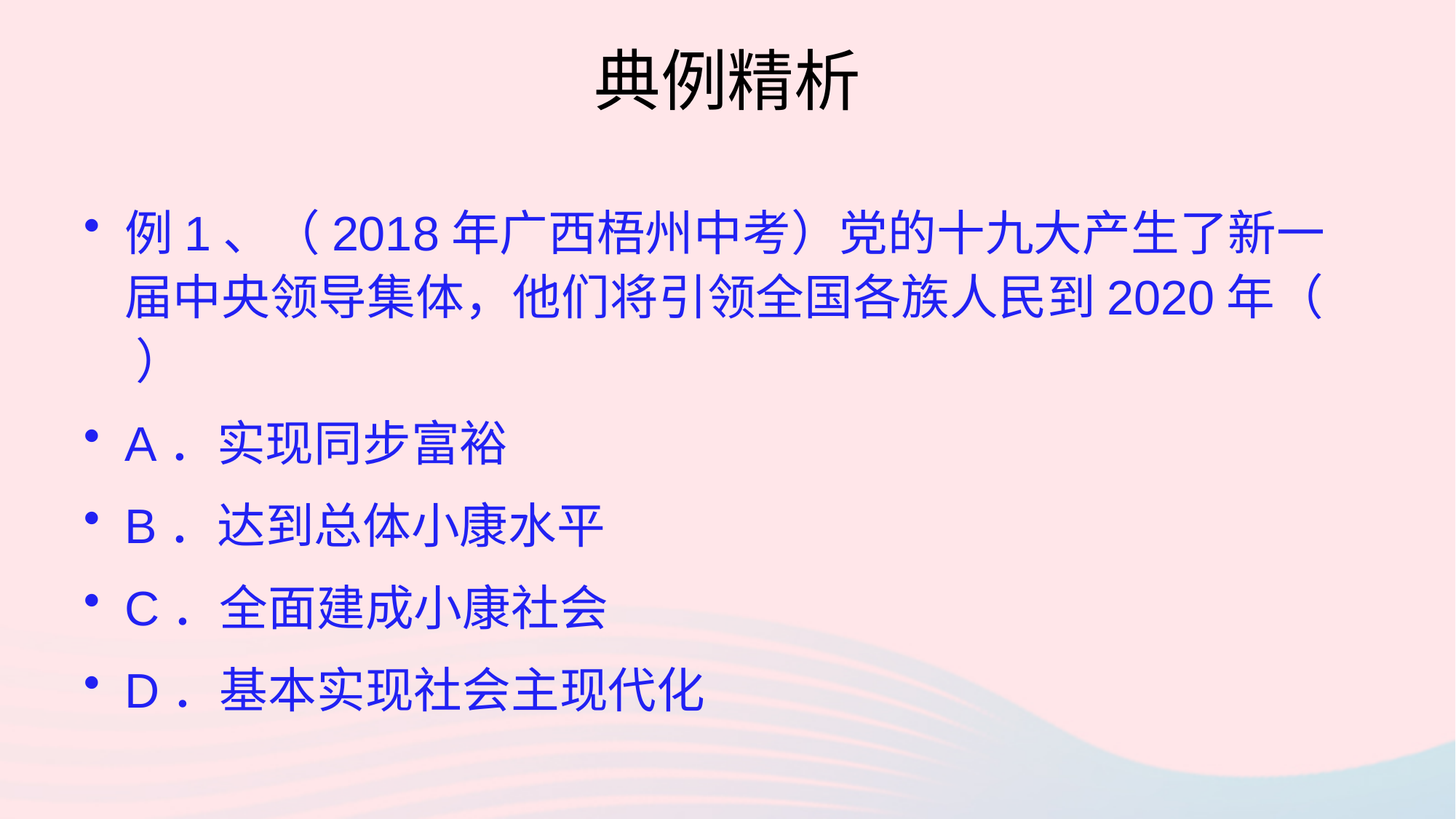

# 典例精析
例1、（2018年广西梧州中考）党的十九大产生了新一届中央领导集体，他们将引领全国各族人民到2020年（    ）
A．实现同步富裕
B．达到总体小康水平
C．全面建成小康社会
D．基本实现社会主现代化